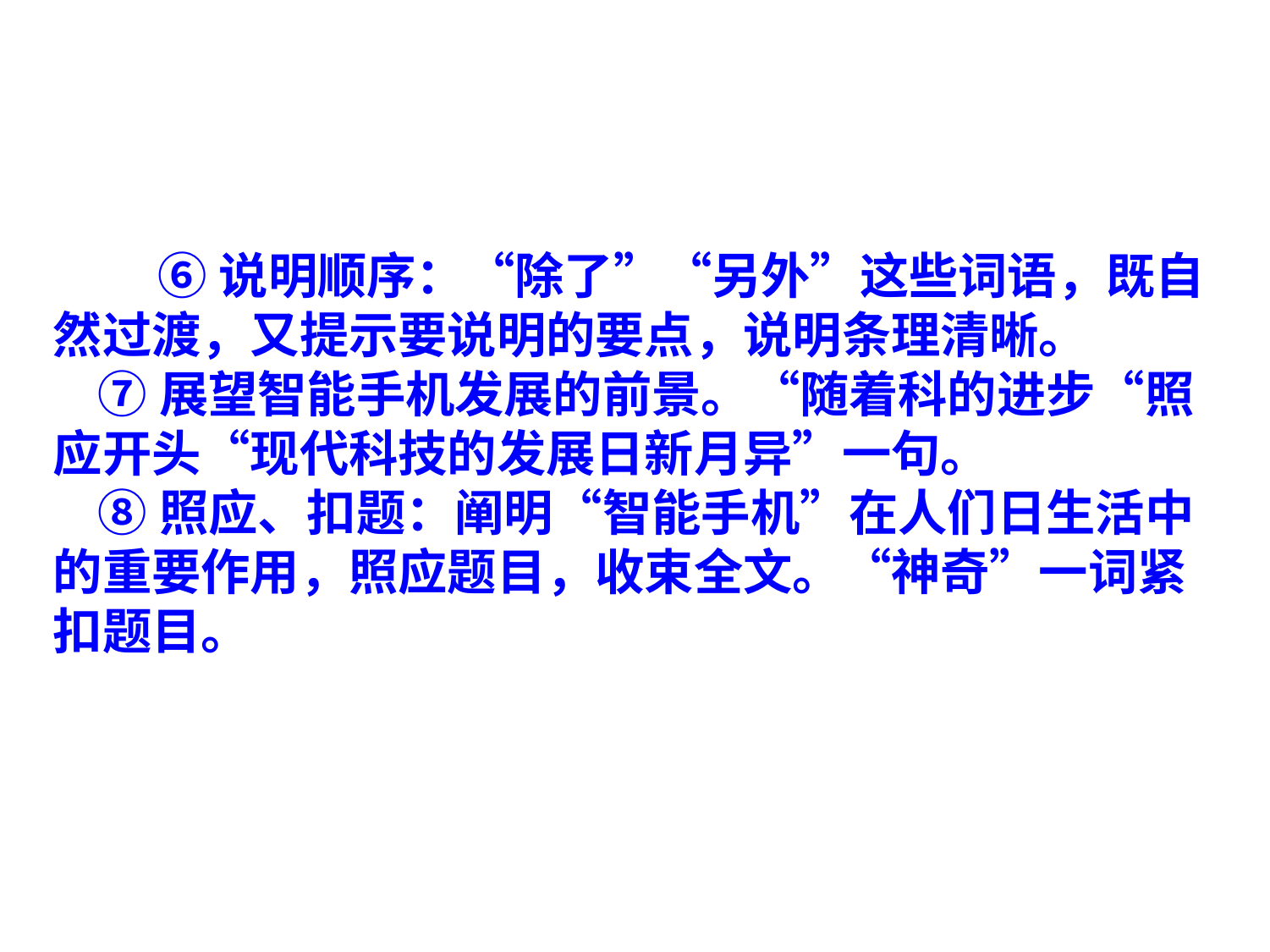

⑥说明顺序：“除了”“另外”这些词语，既自然过渡，又提示要说明的要点，说明条理清晰。
    ⑦展望智能手机发展的前景。“随着科的进步“照应开头“现代科技的发展日新月异”一句。
    ⑧照应、扣题：阐明“智能手机”在人们日生活中的重要作用，照应题目，收束全文。“神奇”一词紧扣题目。